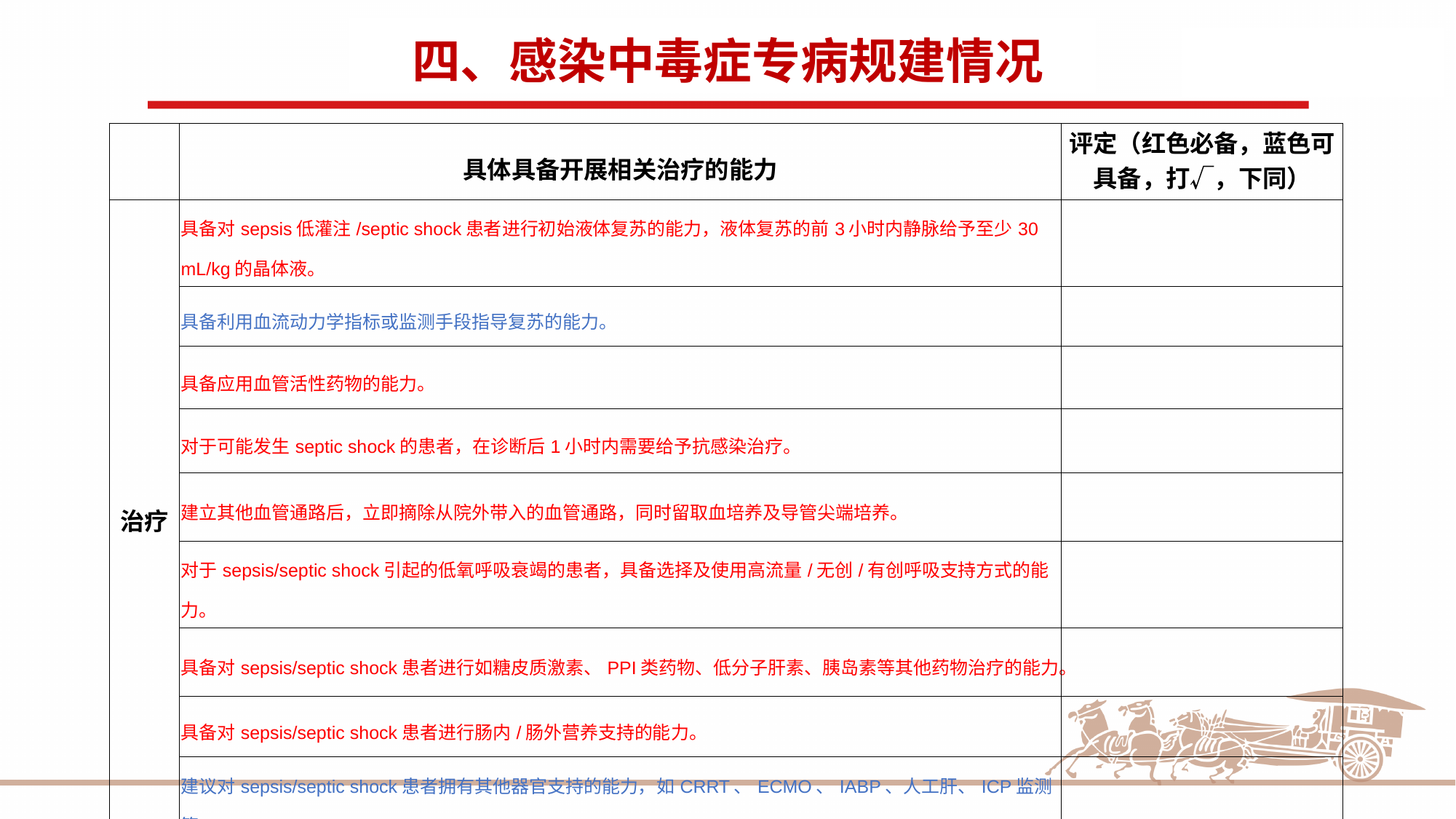

四、感染中毒症专病规建情况
|  | 具体具备开展相关治疗的能力 | 评定（红色必备，蓝色可具备，打√，下同） |
| --- | --- | --- |
| 治疗 | 具备对sepsis低灌注/septic shock患者进行初始液体复苏的能力，液体复苏的前3小时内静脉给予至少30 mL/kg的晶体液。 |  |
|  | 具备利用血流动力学指标或监测手段指导复苏的能力。 |  |
|  | 具备应用血管活性药物的能力。 |  |
|  | 对于可能发生septic shock的患者，在诊断后1小时内需要给予抗感染治疗。 |  |
|  | 建立其他血管通路后，立即摘除从院外带入的血管通路，同时留取血培养及导管尖端培养。 |  |
|  | 对于sepsis/septic shock引起的低氧呼吸衰竭的患者，具备选择及使用高流量/无创/有创呼吸支持方式的能力。 |  |
|  | 具备对sepsis/septic shock患者进行如糖皮质激素、PPI类药物、低分子肝素、胰岛素等其他药物治疗的能力。 |  |
|  | 具备对sepsis/septic shock患者进行肠内/肠外营养支持的能力。 |  |
|  | 建议对sepsis/septic shock患者拥有其他器官支持的能力，如CRRT、ECMO、IABP、人工肝、ICP监测等。 |  |